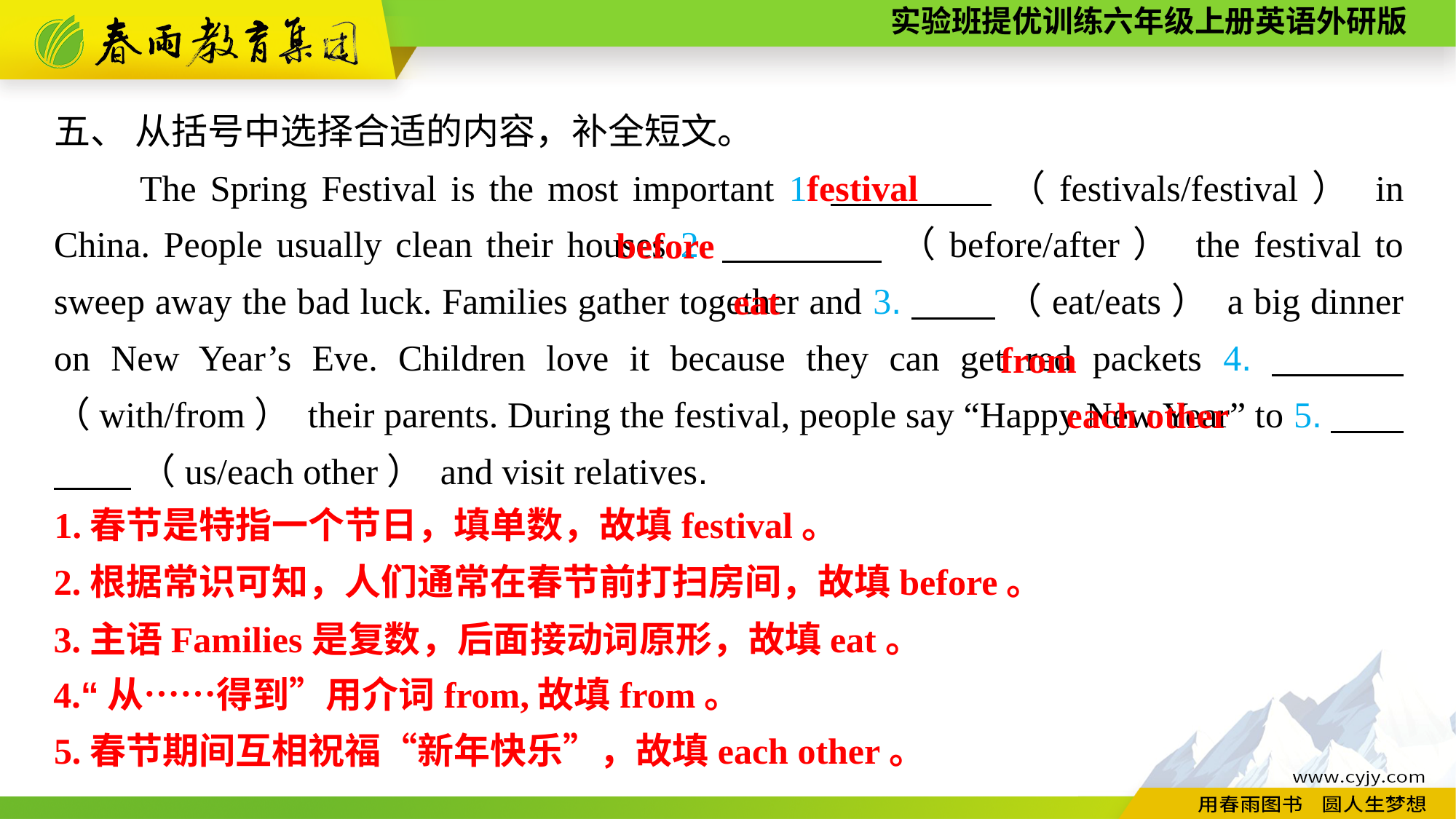

五、 从括号中选择合适的内容，补全短文。
The Spring Festival is the most important 1.　　　　 （festivals/festival） in China. People usually clean their houses 2.　　　　 （before/after） the festival to sweep away the bad luck. Families gather together and 3.　　  （eat/eats） a big dinner on New Year’s Eve. Children love it because they can get red packets 4.　　　（with/from） their parents. During the festival, people say “Happy New Year” to 5.　　　      （us/each other） and visit relatives.
festival
before
eat
from
each other
1.春节是特指一个节日，填单数，故填festival。
2.根据常识可知，人们通常在春节前打扫房间，故填before。
3.主语Families是复数，后面接动词原形，故填eat。
4.“从……得到”用介词from,故填from。
5.春节期间互相祝福“新年快乐”，故填each other。